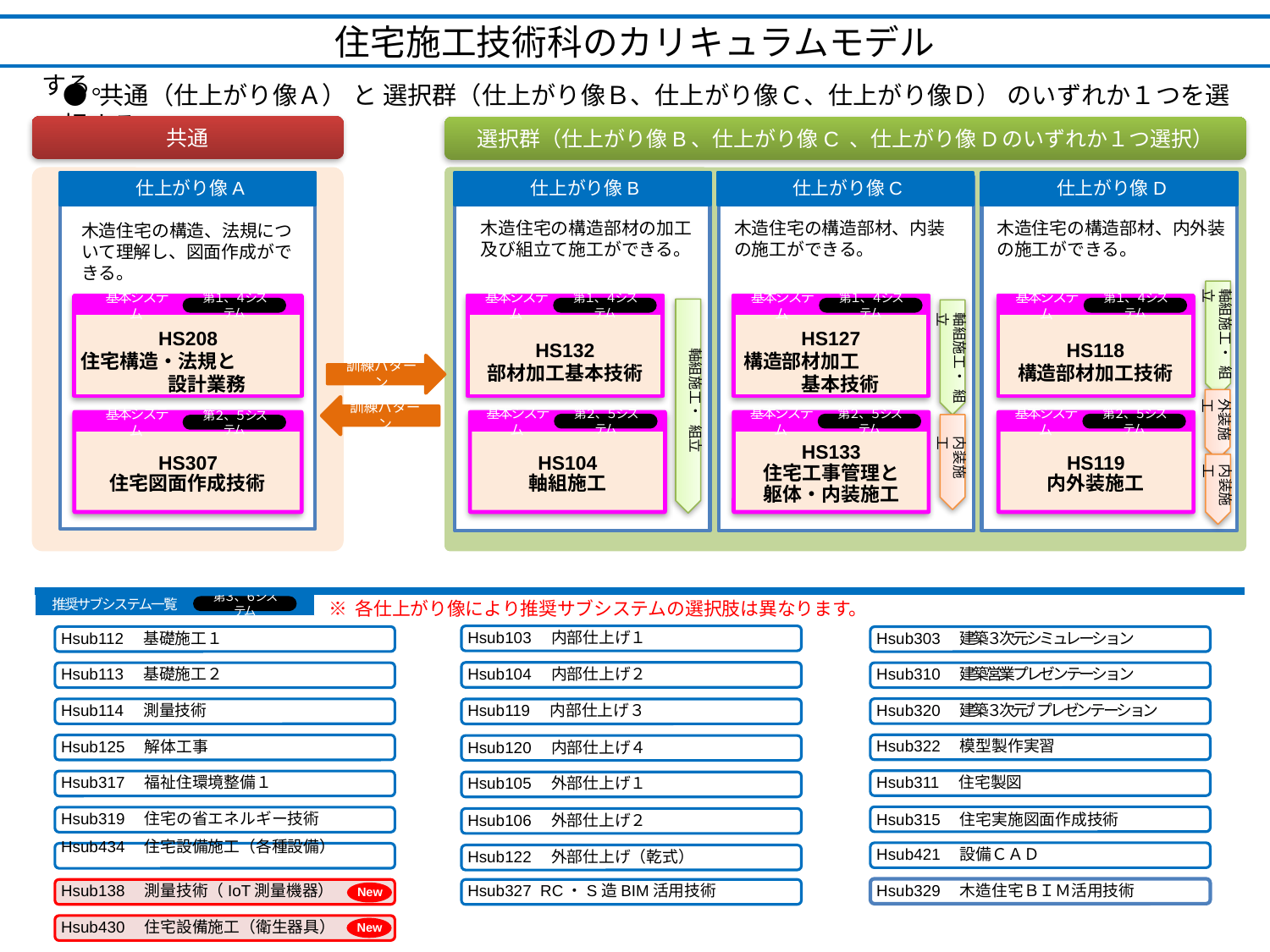

住宅施工技術科のカリキュラムモデル
●共通（仕上がり像Ａ）と選択群（仕上がり像Ｂ、仕上がり像Ｃ、仕上がり像Ｄ）のいずれか１つを選択する。
● 共通（仕上がり像Ａ） と 選択群（仕上がり像Ｂ、仕上がり像Ｃ、仕上がり像Ｄ） のいずれか１つを選択する。
共通
選択群（仕上がり像B、仕上がり像C 、仕上がり像Dのいずれか１つ選択）

仕上がり像A
仕上がり像B
仕上がり像C
仕上がり像D

木造住宅の構造部材の加工及び組立て施工ができる。
木造住宅の構造部材、内装の施工ができる。
木造住宅の構造部材、内外装の施工ができる。
木造住宅の構造、法規について理解し、図面作成ができる。
鉄鋼材の加工及び機械板金作業ができる。
軸組施工・  組立

基本システム

HS208
住宅構造・法規と　　　　　設計業務
第１、４システム

基本システム

HS132
部材加工基本技術
第１、４システム

基本システム

HS127
構造部材加工　　　　基本技術
第１、４システム

基本システム

HS118
構造部材加工技術
第１、４システム
軸組施工・  組立

軸組施工・  組立

訓練パターン
外装施工

訓練パターン
基本システム

HS104
軸組施工

第２、５システム
基本システム

HS133
住宅工事管理と
躯体・内装施工

第２、５システム
基本システム

HS119
内外装施工

第２、５システム

HS307
住宅図面作成技術

基本システム
第２、５システム
第２、５システム
内装施工

内装施工

※ 各仕上がり像により推奨サブシステムの選択肢は異なります。

推奨サブシステム一覧
第３、６システム
Hsub103　内部仕上げ１
Hsub112　基礎施工１
Hsub303　建築３次元シミュレーション
Hsub104　内部仕上げ２
Hsub310　建築営業プレゼンテーション
Hsub113　基礎施工２
Hsub320　建築３次元ﾌﾟプレゼンテーション
Hsub114　測量技術
Hsub119　内部仕上げ３
Hsub322　模型製作実習
Hsub125　解体工事
Hsub120　内部仕上げ４
Hsub311　住宅製図
Hsub317　福祉住環境整備１
Hsub105　外部仕上げ１
Hsub315　住宅実施図面作成技術
Hsub319　住宅の省エネルギー技術
Hsub106　外部仕上げ２
Hsub421　設備ＣＡＤ
Hsub434　住宅設備施工（各種設備）
Hsub122　外部仕上げ（乾式）
New

Hsub329　木造住宅ＢＩＭ活用技術
Hsub138　測量技術（IoT測量機器）
Hsub327  RC・S造BIM活用技術
New

Hsub430　住宅設備施工（衛生器具）